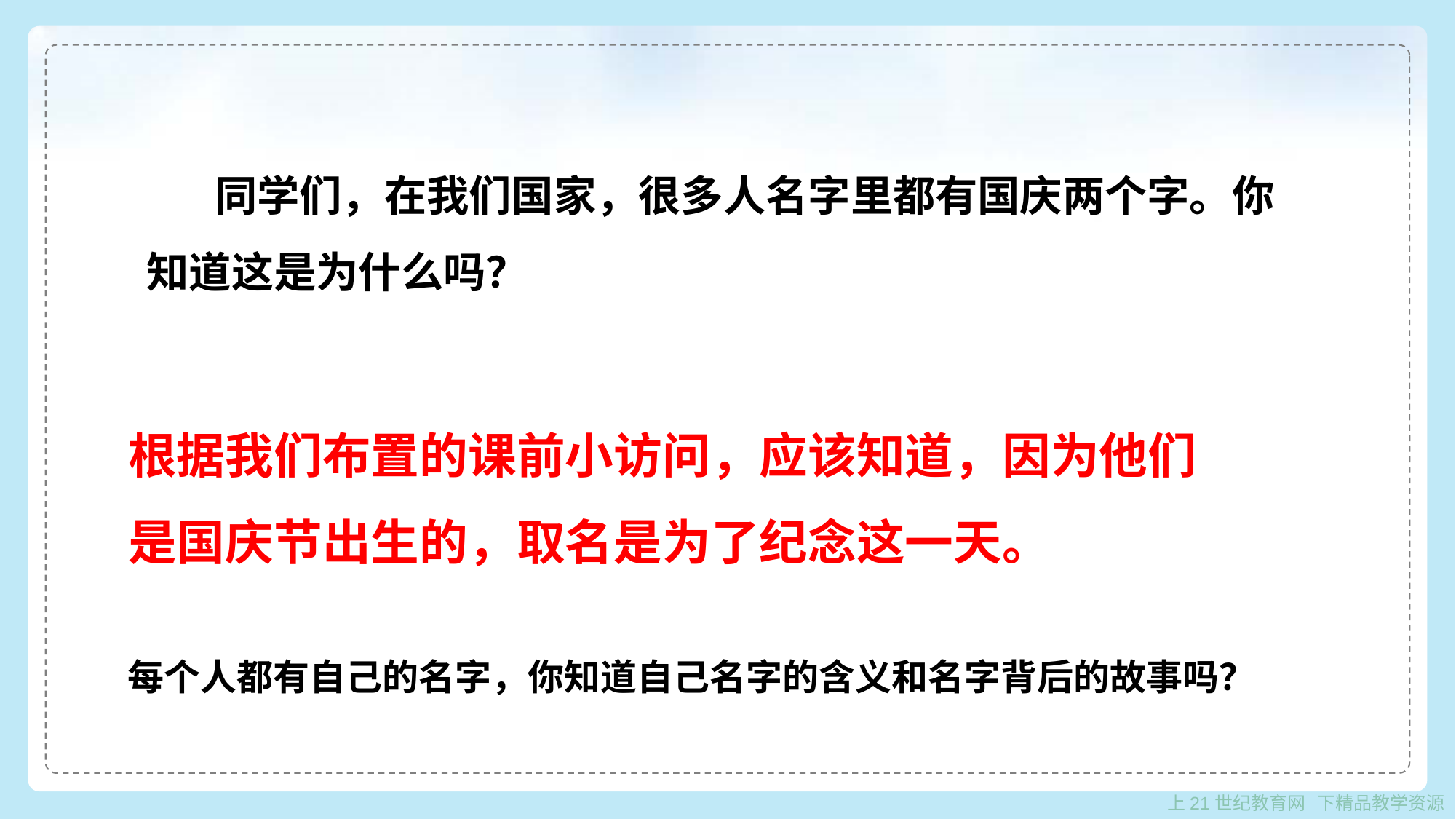

同学们，在我们国家，很多人名字里都有国庆两个字。你知道这是为什么吗？
根据我们布置的课前小访问，应该知道，因为他们是国庆节出生的，取名是为了纪念这一天。
      每个人都有自己的名字，你知道自己名字的含义和名字背后的故事吗？
上21世纪教育网   下精品教学资源